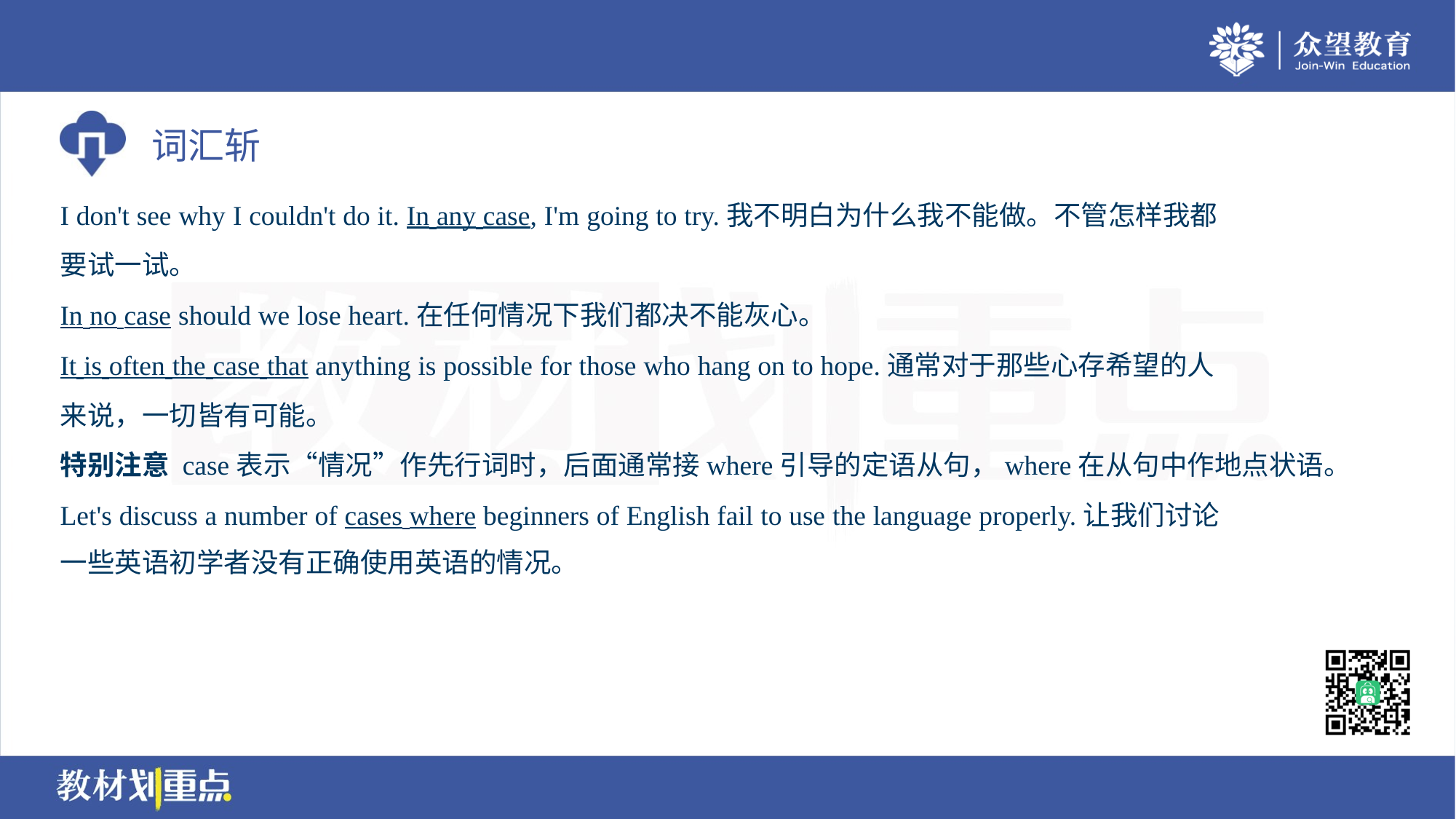

I don't see why I couldn't do it. In any case, I'm going to try.我不明白为什么我不能做。不管怎样我都
要试一试。
In no case should we lose heart.在任何情况下我们都决不能灰心。
It is often the case that anything is possible for those who hang on to hope.通常对于那些心存希望的人
来说，一切皆有可能。
特别注意 case表示“情况”作先行词时，后面通常接where引导的定语从句，where在从句中作地点状语。
Let's discuss a number of cases where beginners of English fail to use the language properly.让我们讨论
一些英语初学者没有正确使用英语的情况。